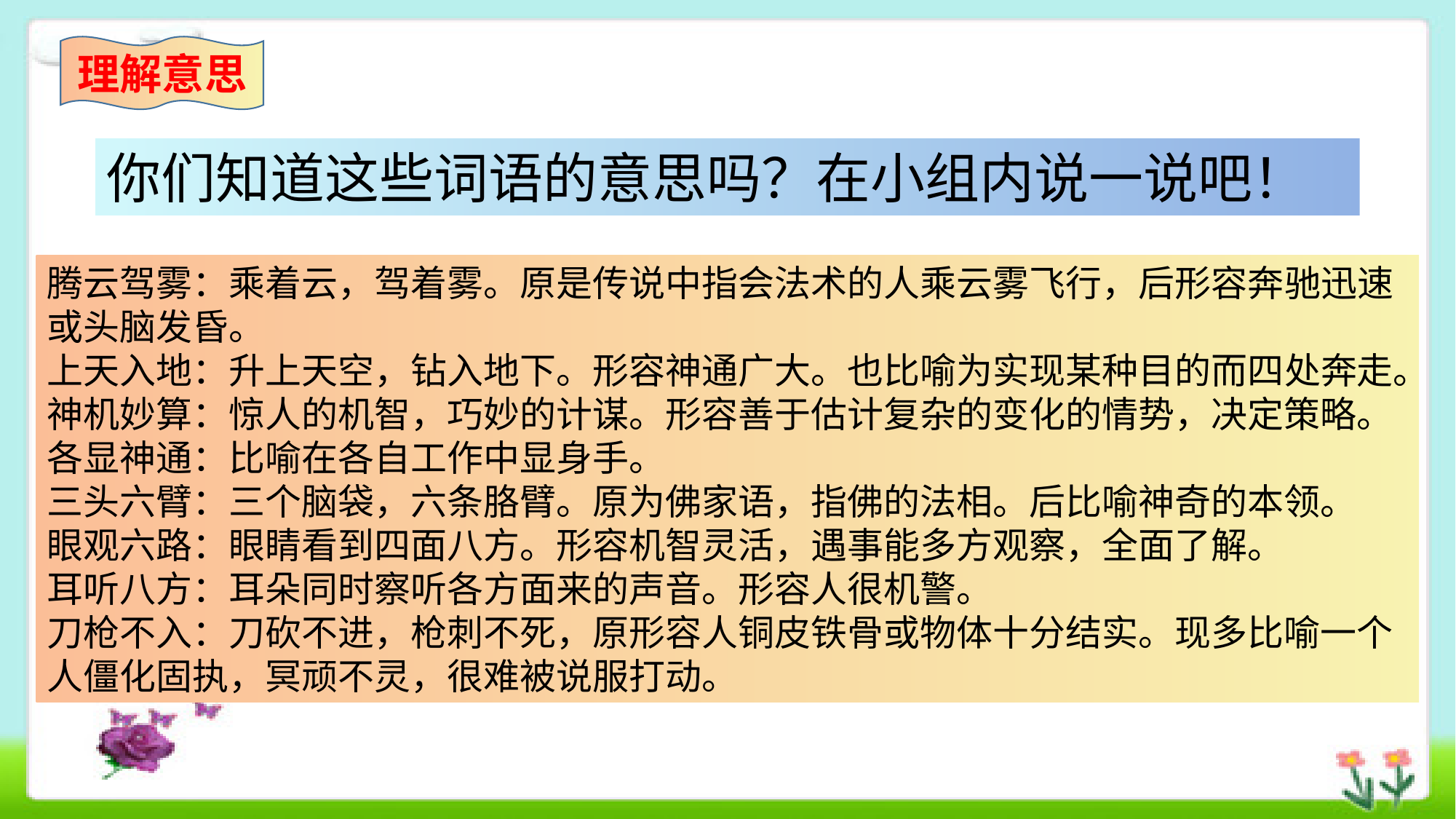

理解意思
你们知道这些词语的意思吗？在小组内说一说吧！
腾云驾雾：乘着云，驾着雾。原是传说中指会法术的人乘云雾飞行，后形容奔驰迅速或头脑发昏。
上天入地：升上天空，钻入地下。形容神通广大。也比喻为实现某种目的而四处奔走。
神机妙算：惊人的机智，巧妙的计谋。形容善于估计复杂的变化的情势，决定策略。
各显神通：比喻在各自工作中显身手。
三头六臂：三个脑袋，六条胳臂。原为佛家语，指佛的法相。后比喻神奇的本领。
眼观六路：眼睛看到四面八方。形容机智灵活，遇事能多方观察，全面了解。
耳听八方：耳朵同时察听各方面来的声音。形容人很机警。
刀枪不入：刀砍不进，枪刺不死，原形容人铜皮铁骨或物体十分结实。现多比喻一个人僵化固执，冥顽不灵，很难被说服打动。